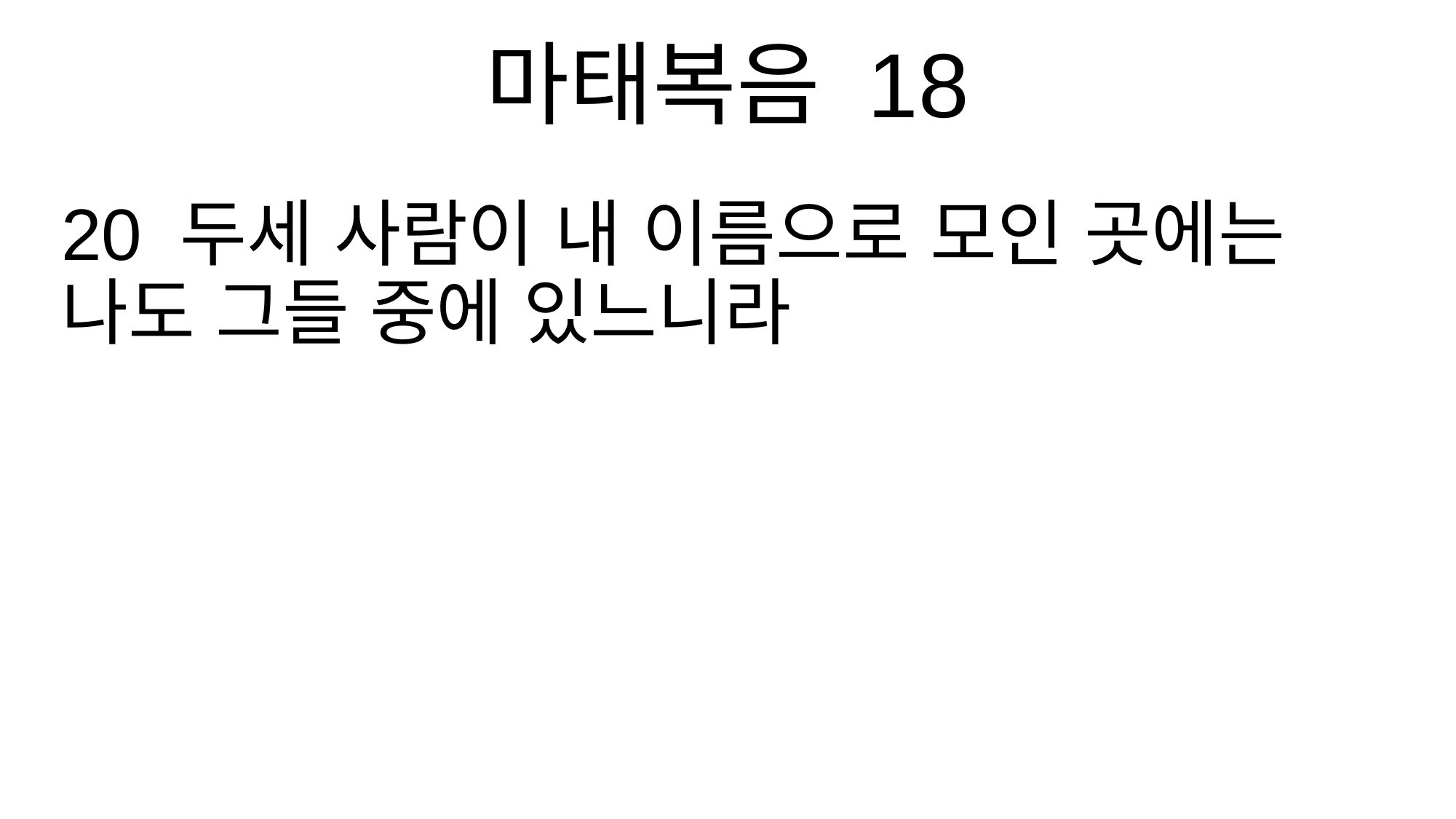

마태복음 18
20 두세 사람이 내 이름으로 모인 곳에는 나도 그들 중에 있느니라